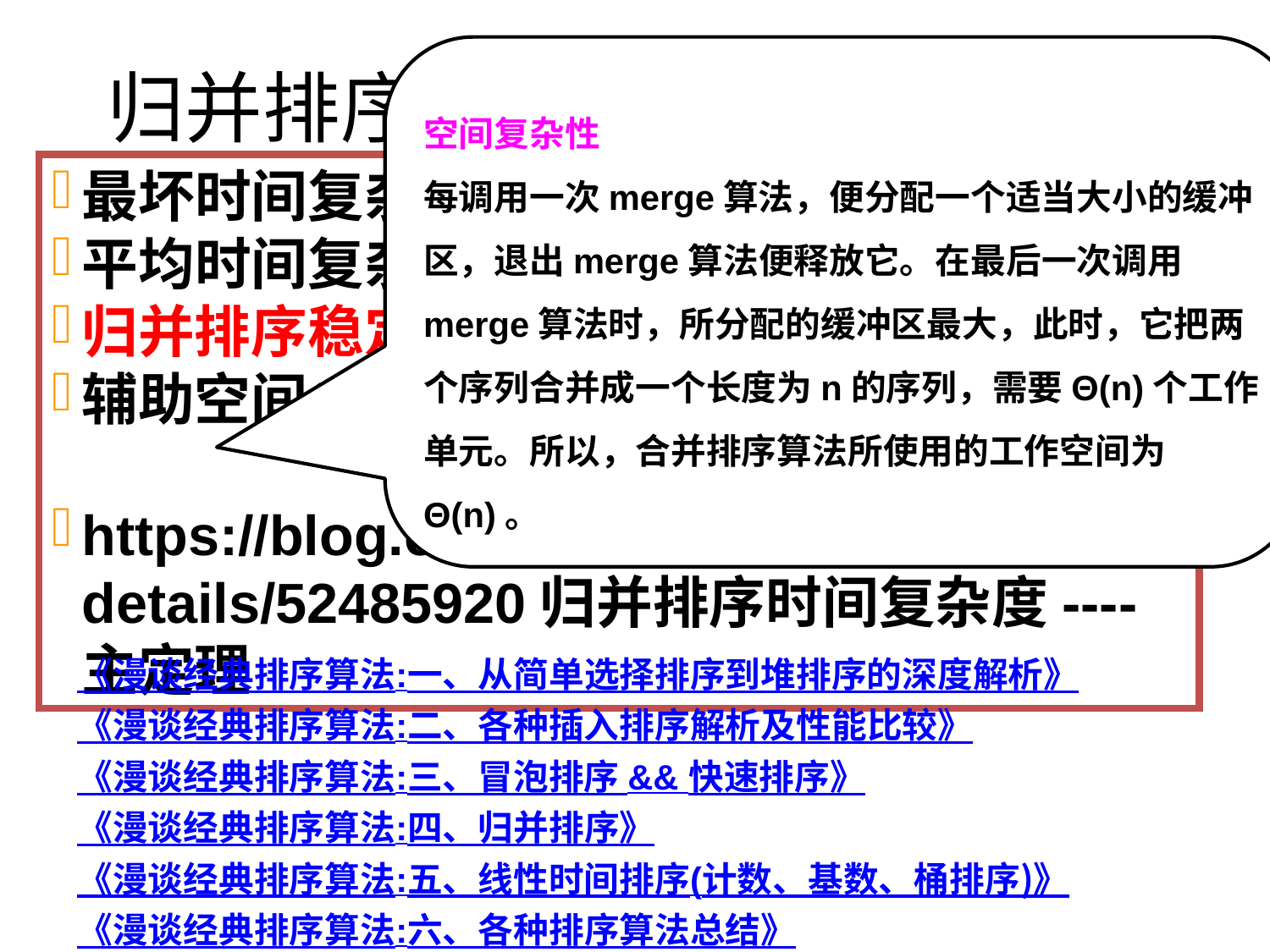

归并排序
空间复杂性
每调用一次merge算法，便分配一个适当大小的缓冲区，退出merge算法便释放它。在最后一次调用merge算法时，所分配的缓冲区最大，此时，它把两个序列合并成一个长度为n的序列，需要Θ(n)个工作单元。所以，合并排序算法所使用的工作空间为Θ(n)。
最坏时间复杂度：O(nlogn)
平均时间复杂度：O(nlogn)
归并排序稳定
辅助空间：O(n)

https://blog.csdn.net/bluetjs/article/details/52485920归并排序时间复杂度----主定理
《漫谈经典排序算法:一、从简单选择排序到堆排序的深度解析》
《漫谈经典排序算法:二、各种插入排序解析及性能比较》
《漫谈经典排序算法:三、冒泡排序 && 快速排序》
《漫谈经典排序算法:四、归并排序》
《漫谈经典排序算法:五、线性时间排序(计数、基数、桶排序)》
《漫谈经典排序算法:六、各种排序算法总结》